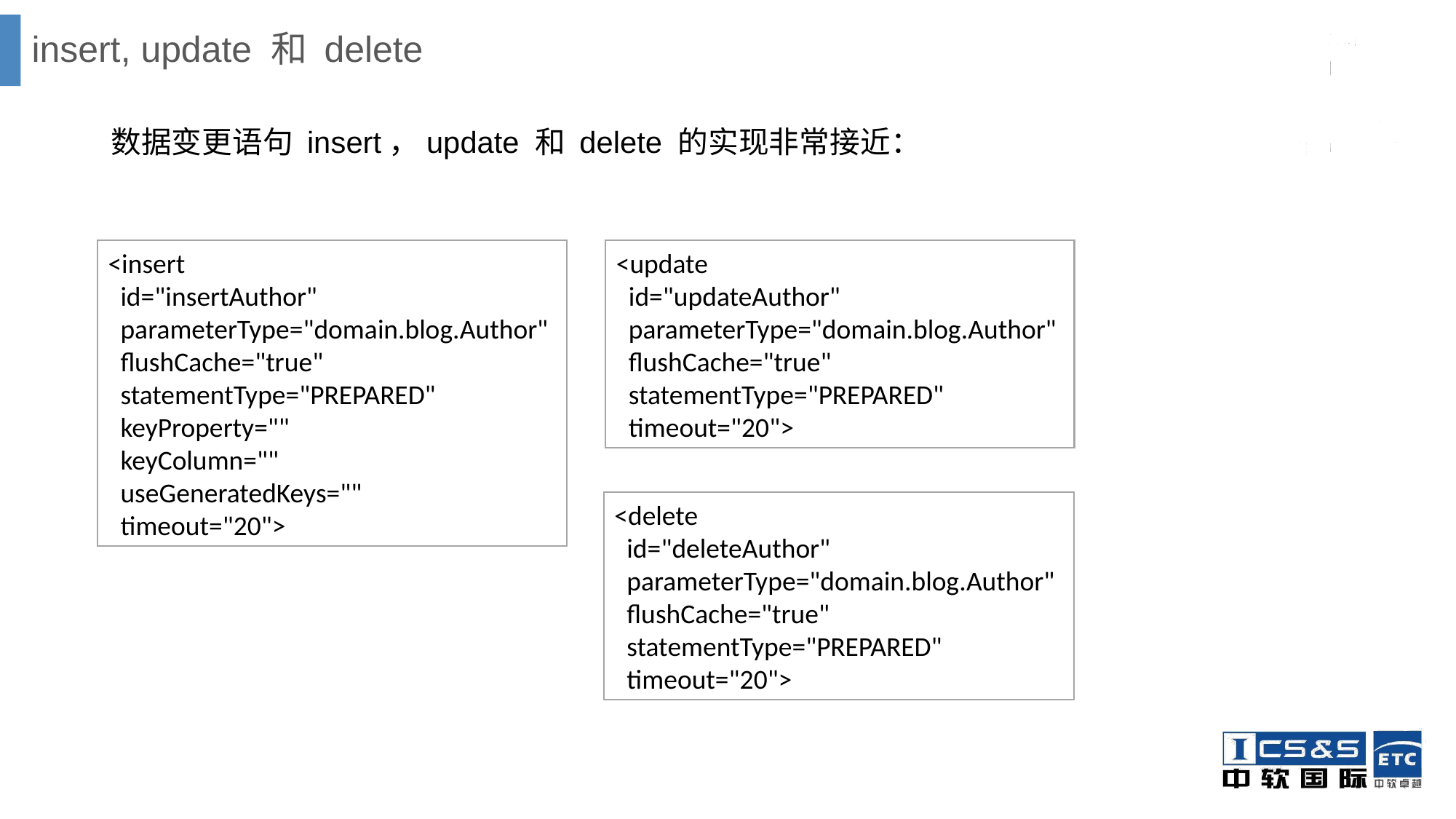

# insert, update 和 delete
数据变更语句 insert，update 和 delete 的实现非常接近：
<insert
  id="insertAuthor"
  parameterType="domain.blog.Author"
  flushCache="true"
  statementType="PREPARED"
  keyProperty=""
  keyColumn=""
  useGeneratedKeys=""
  timeout="20">
<update
  id="updateAuthor"
  parameterType="domain.blog.Author"
  flushCache="true"
  statementType="PREPARED"
  timeout="20">
<delete
  id="deleteAuthor"
  parameterType="domain.blog.Author"
  flushCache="true"
  statementType="PREPARED"
  timeout="20">